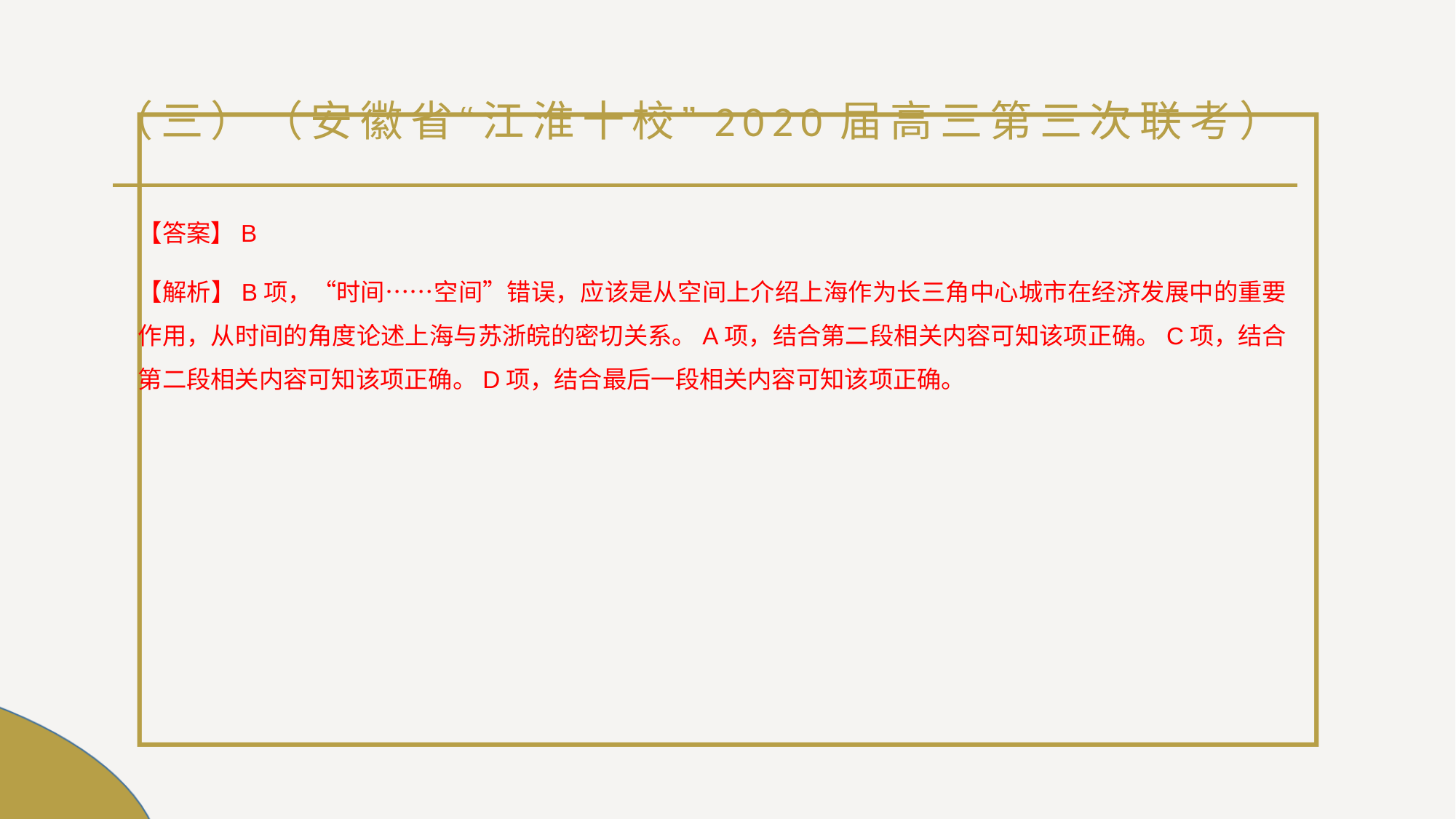

# （三）（安徽省“江淮十校”2020届高三第三次联考）
【答案】B
【解析】B项，“时间……空间”错误，应该是从空间上介绍上海作为长三角中心城市在经济发展中的重要作用，从时间的角度论述上海与苏浙皖的密切关系。A项，结合第二段相关内容可知该项正确。C项，结合第二段相关内容可知该项正确。D项，结合最后一段相关内容可知该项正确。